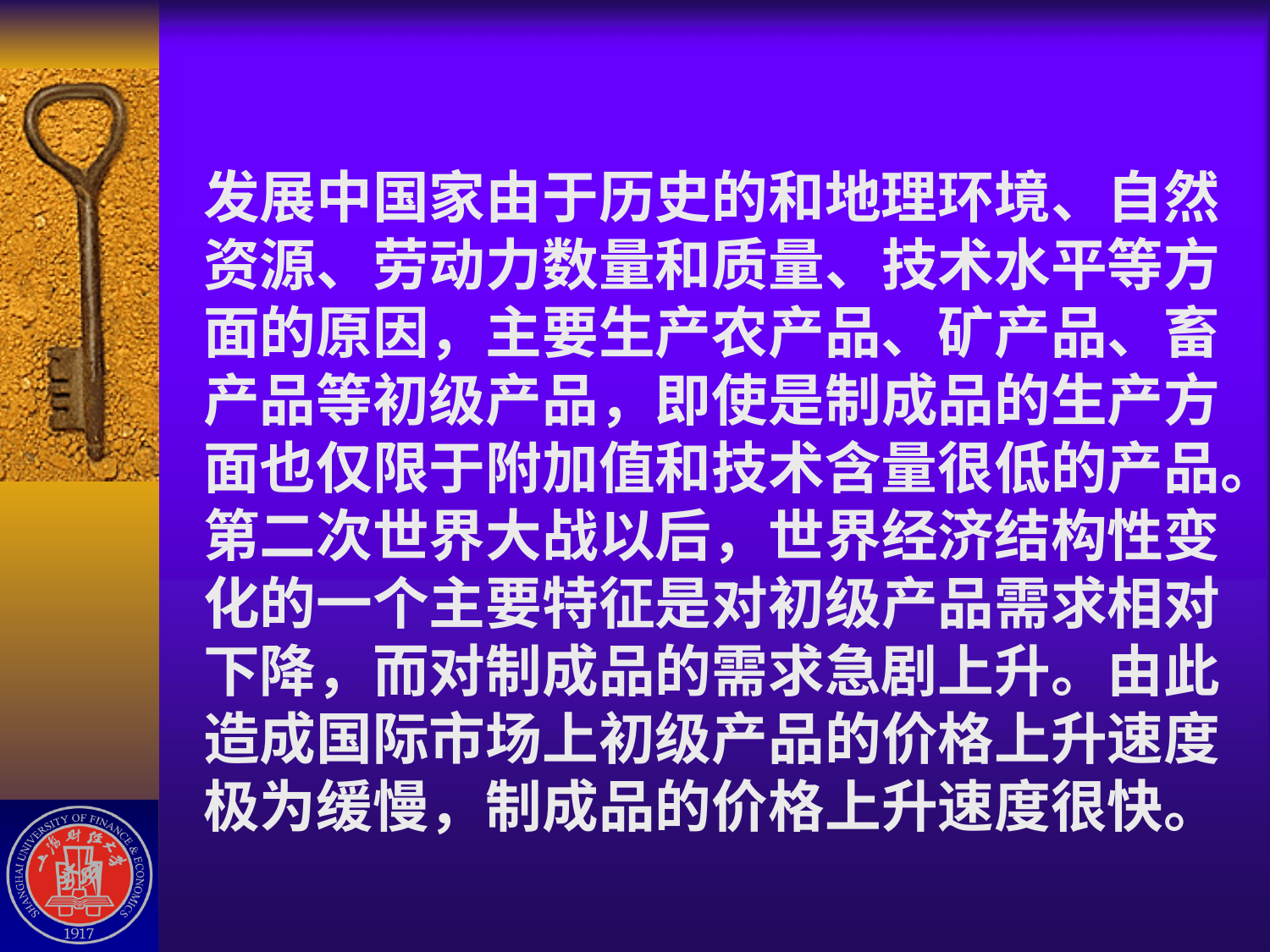

# 发展中国家由于历史的和地理环境、自然资源、劳动力数量和质量、技术水平等方面的原因，主要生产农产品、矿产品、畜产品等初级产品，即使是制成品的生产方面也仅限于附加值和技术含量很低的产品。第二次世界大战以后，世界经济结构性变化的一个主要特征是对初级产品需求相对下降，而对制成品的需求急剧上升。由此造成国际市场上初级产品的价格上升速度极为缓慢，制成品的价格上升速度很快。